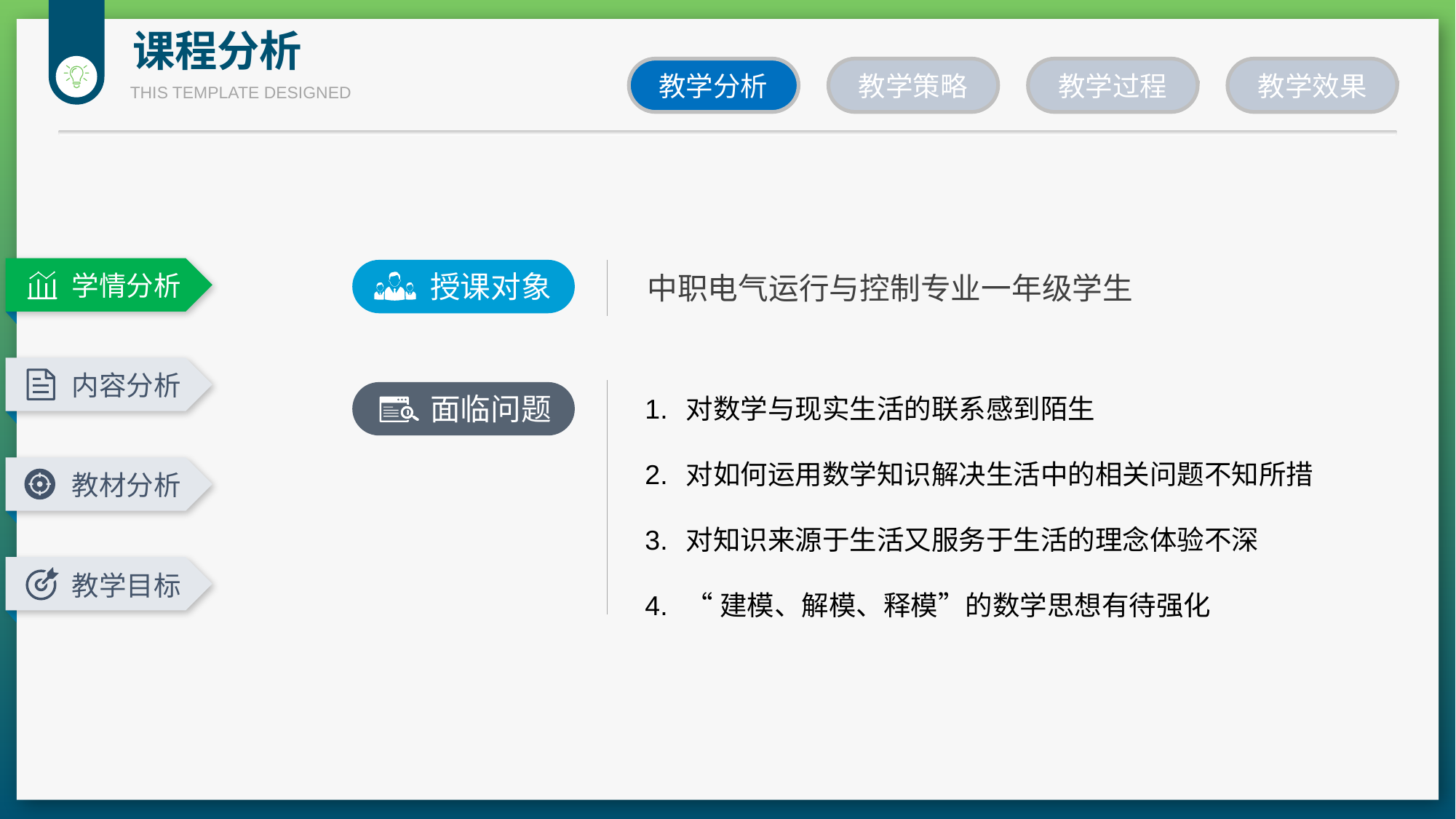

课程分析

教学分析
教学策略
教学过程
教学效果

THIS TEMPLATE DESIGNED

学情分析

授课对象
中职电气运行与控制专业一年级学生

对数学与现实生活的联系感到陌生
对如何运用数学知识解决生活中的相关问题不知所措
对知识来源于生活又服务于生活的理念体验不深
“建模、解模、释模”的数学思想有待强化

内容分析

面临问题

教材分析

教学目标